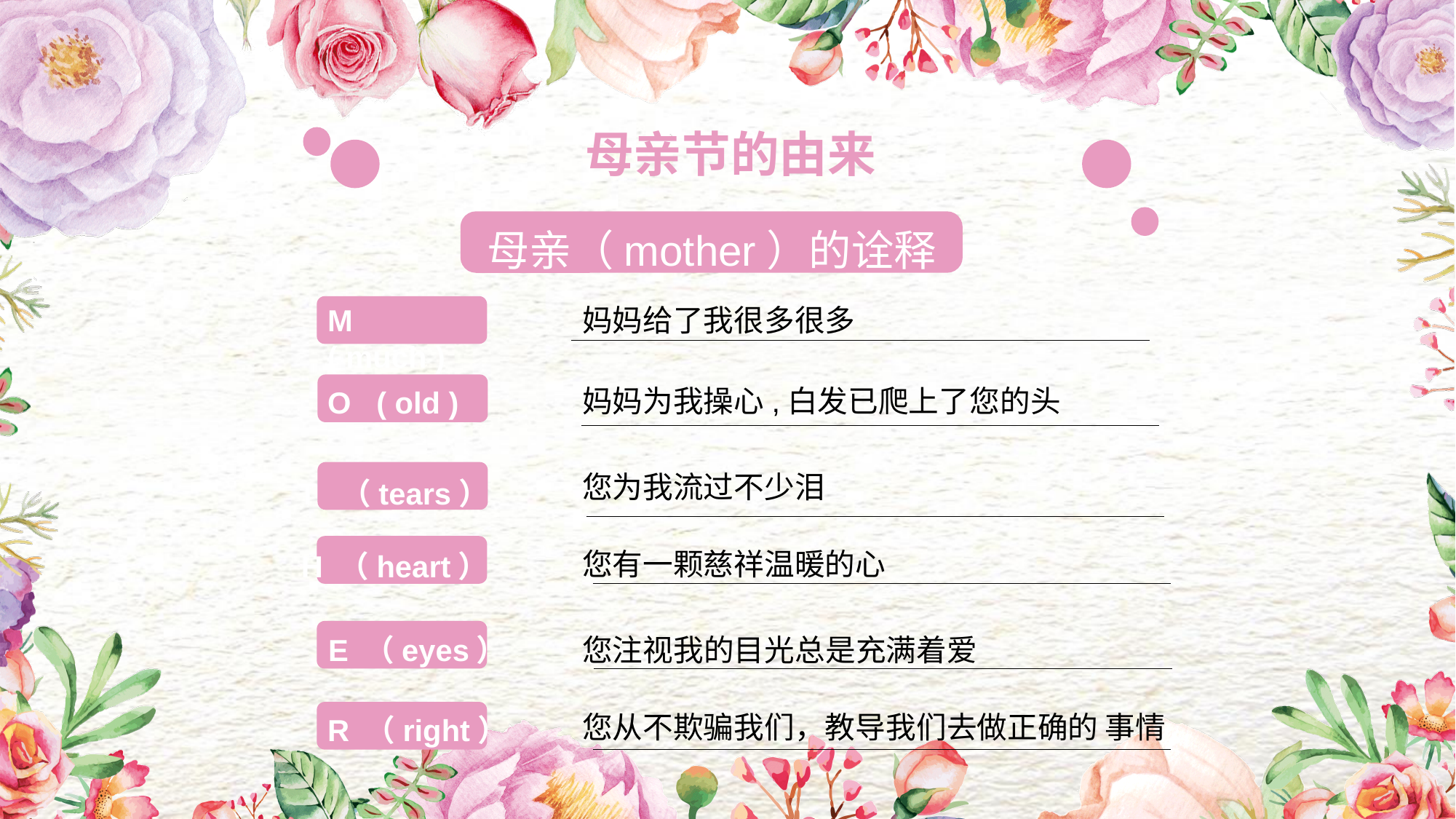

母亲节的由来

母亲（mother）的诠释

M  ( much )
妈妈给了我很多很多

妈妈为我操心,白发已爬上了您的头
O   ( old )

您为我流过不少泪
T  （tears）

您有一颗慈祥温暖的心
H （heart）

E （eyes）
您注视我的目光总是充满着爱

您从不欺骗我们，教导我们去做正确的 事情

R （right）